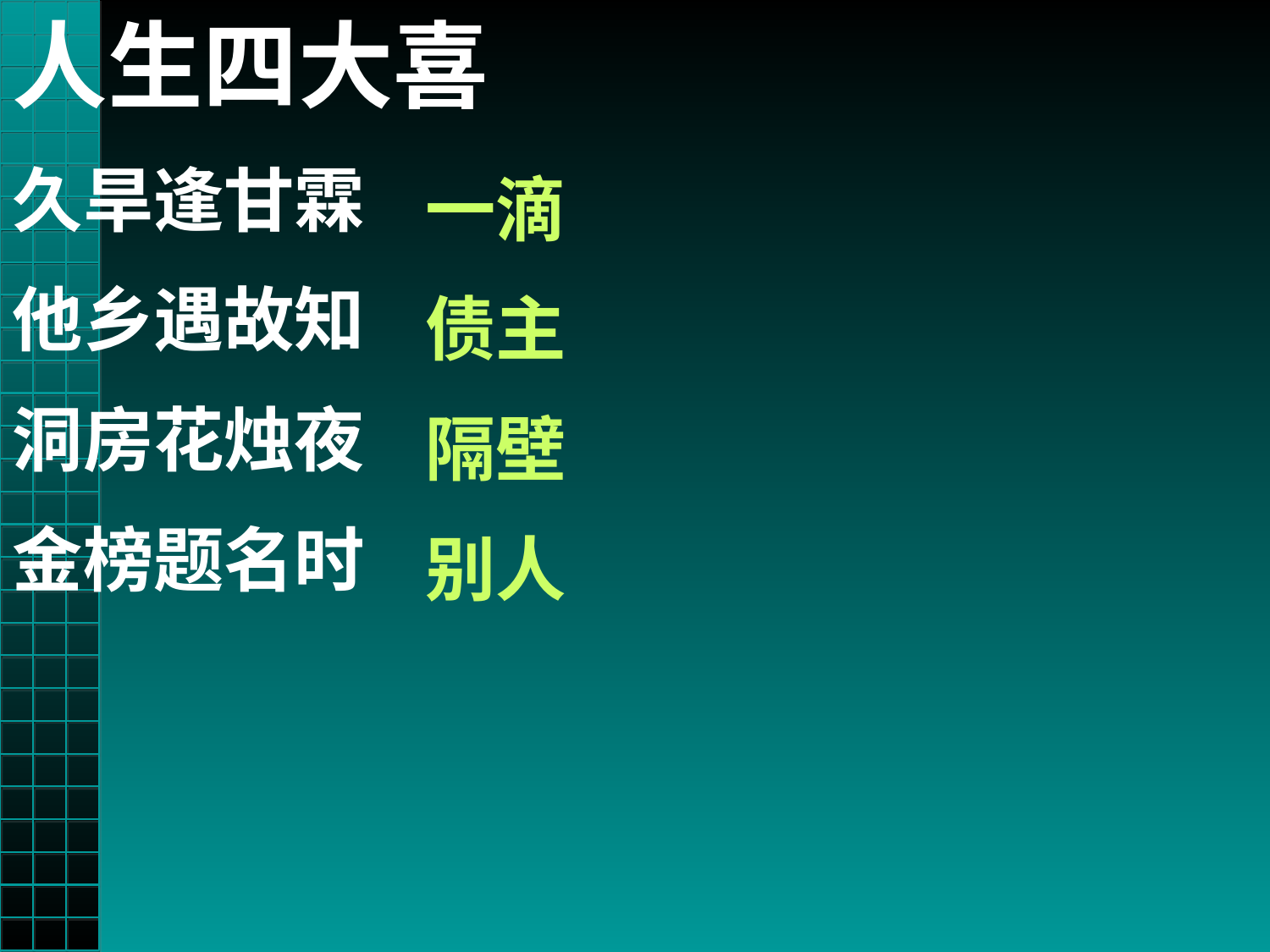

人生四大喜
久旱逢甘霖
他乡遇故知
洞房花烛夜
金榜题名时
一滴
债主
隔壁
别人